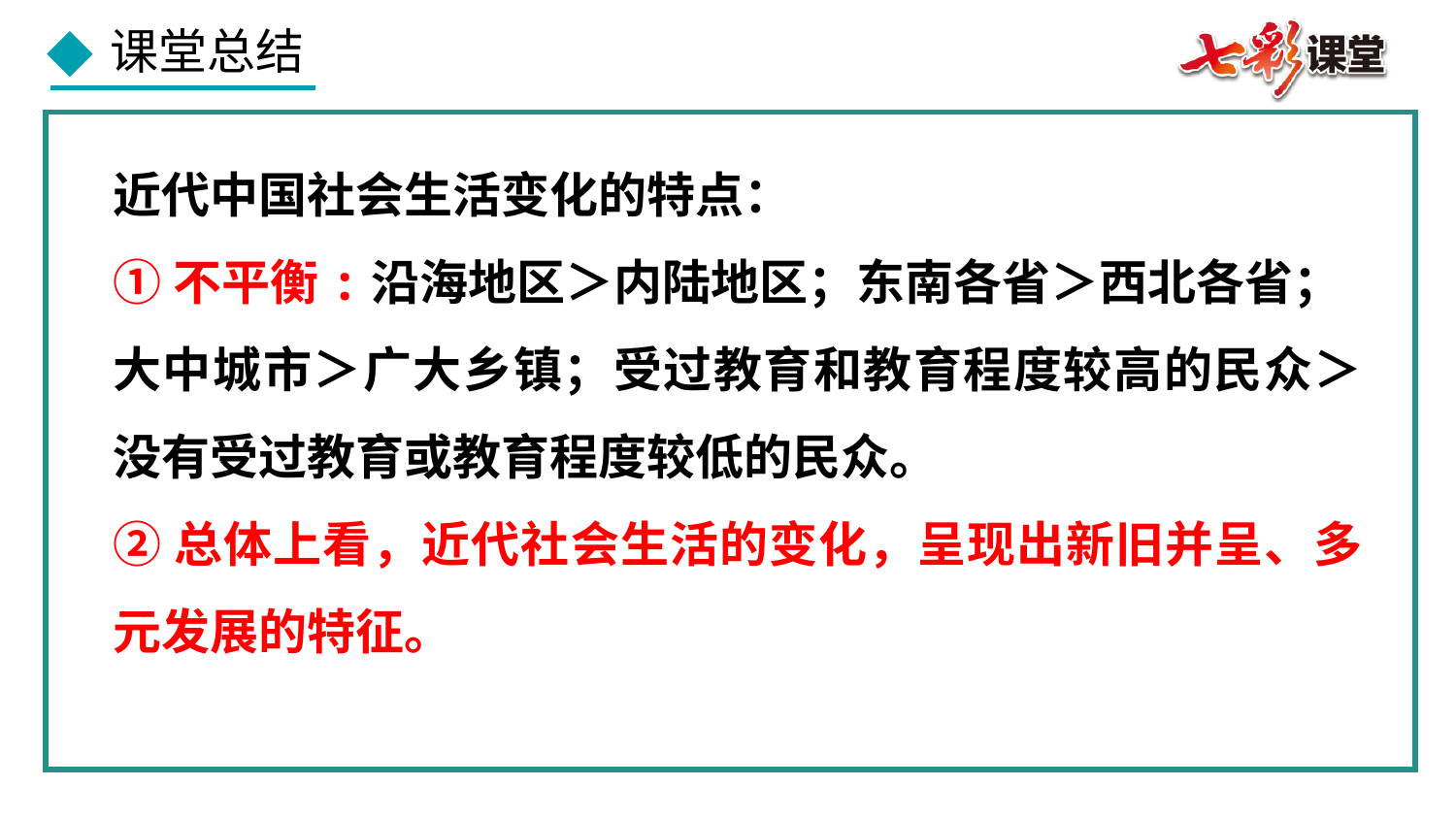

近代中国社会生活变化的特点：
①不平衡:沿海地区＞内陆地区；东南各省＞西北各省；
大中城市＞广大乡镇；受过教育和教育程度较高的民众＞没有受过教育或教育程度较低的民众。
②总体上看，近代社会生活的变化，呈现出新旧并呈、多元发展的特征。